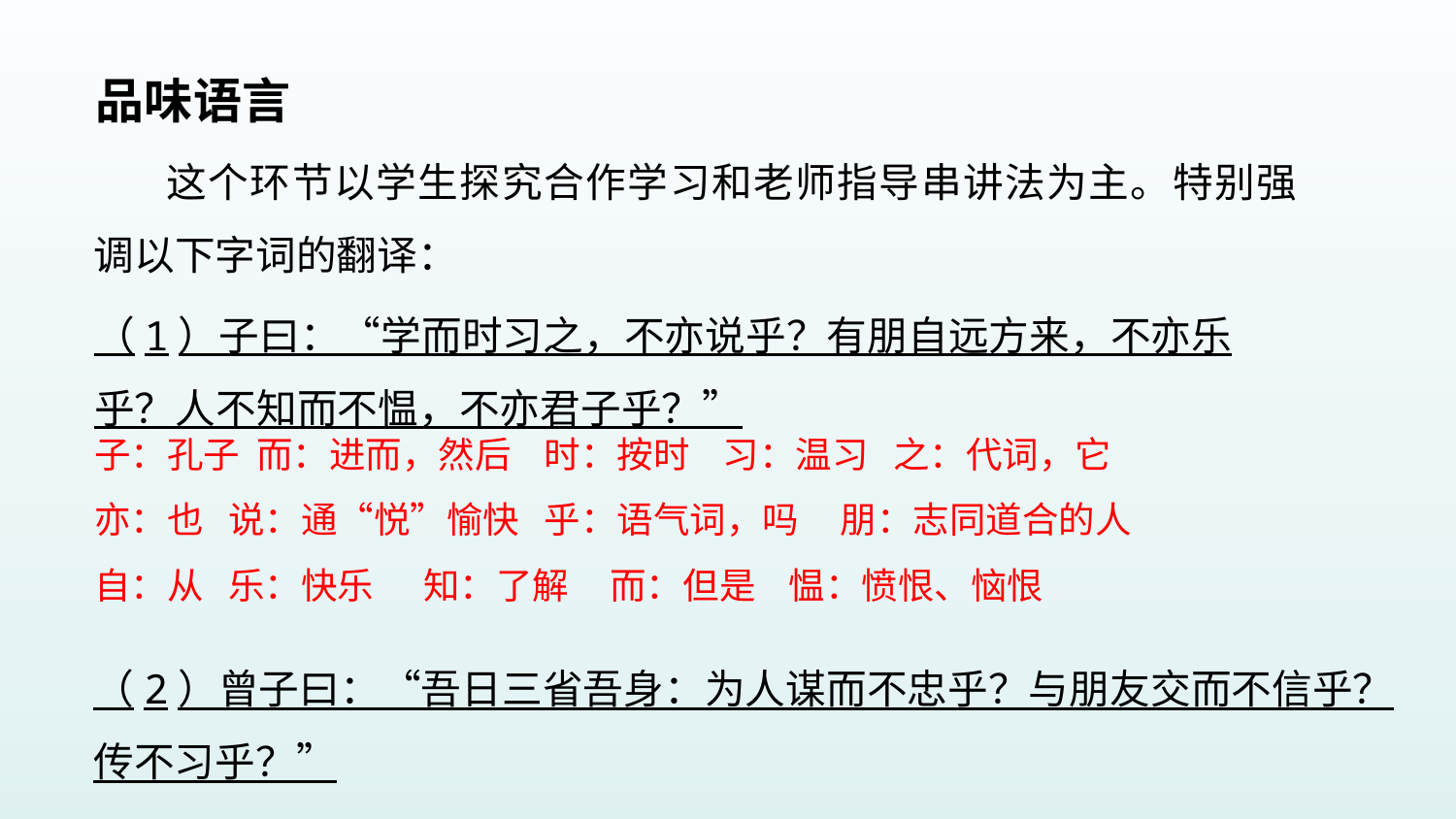

品味语言
这个环节以学生探究合作学习和老师指导串讲法为主。特别强调以下字词的翻译：
（1）子曰：“学而时习之，不亦说乎？有朋自远方来，不亦乐乎？人不知而不愠，不亦君子乎？”
子：孔子  而：进而，然后    时：按时    习：温习   之：代词，它
亦：也   说：通“悦”愉快   乎：语气词，吗     朋：志同道合的人
自：从   乐：快乐      知：了解     而：但是    愠：愤恨、恼恨
（2）曾子曰：“吾日三省吾身：为人谋而不忠乎？与朋友交而不信乎？传不习乎？”